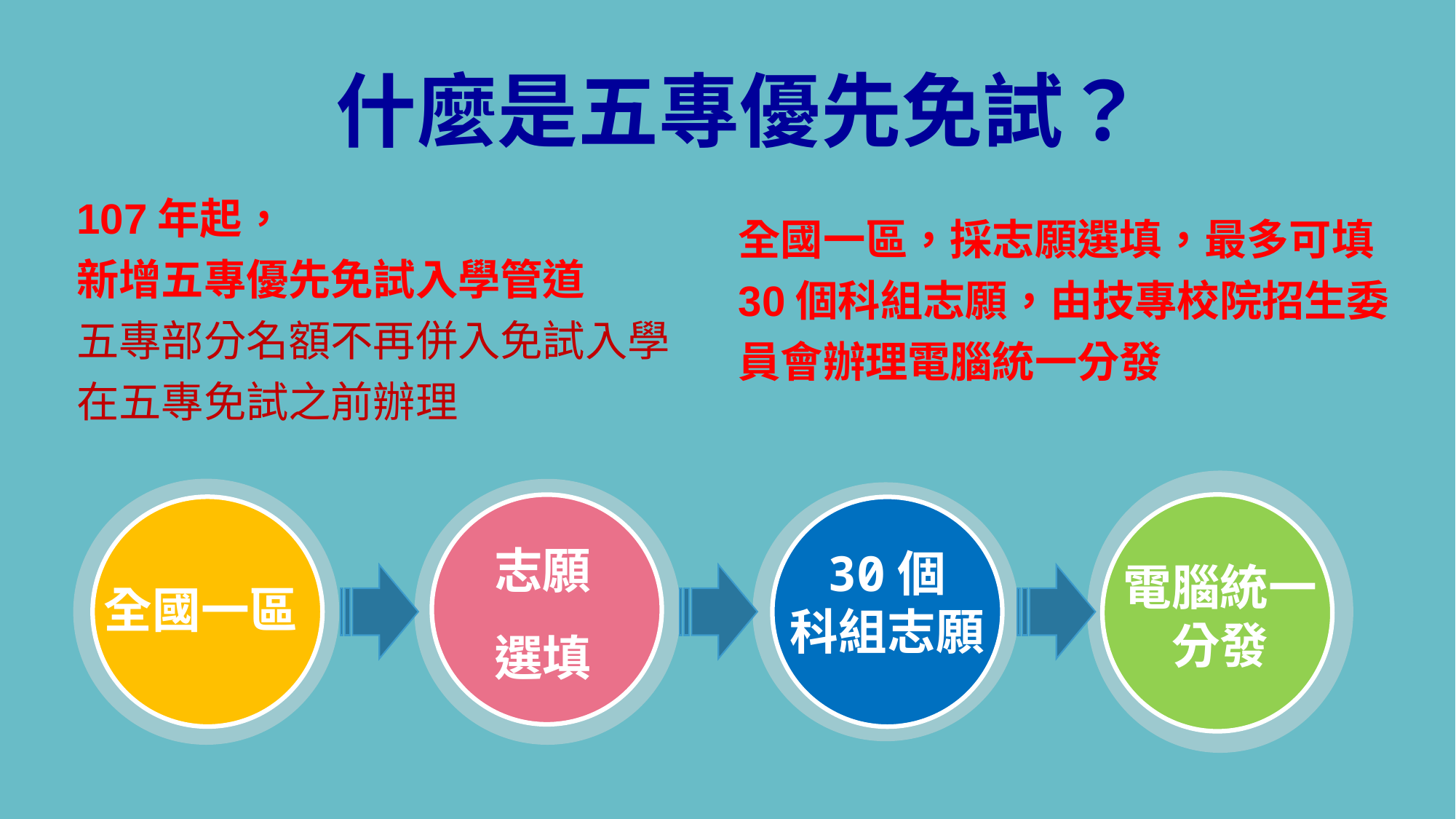

什麼是五專優先免試？
107年起，
新增五專優先免試入學管道
五專部分名額不再併入免試入學
在五專免試之前辦理

全國一區，採志願選填，最多可填30個科組志願，由技專校院招生委員會辦理電腦統一分發

電腦統一
分發

全國一區

志願
選填

30個
科組志願